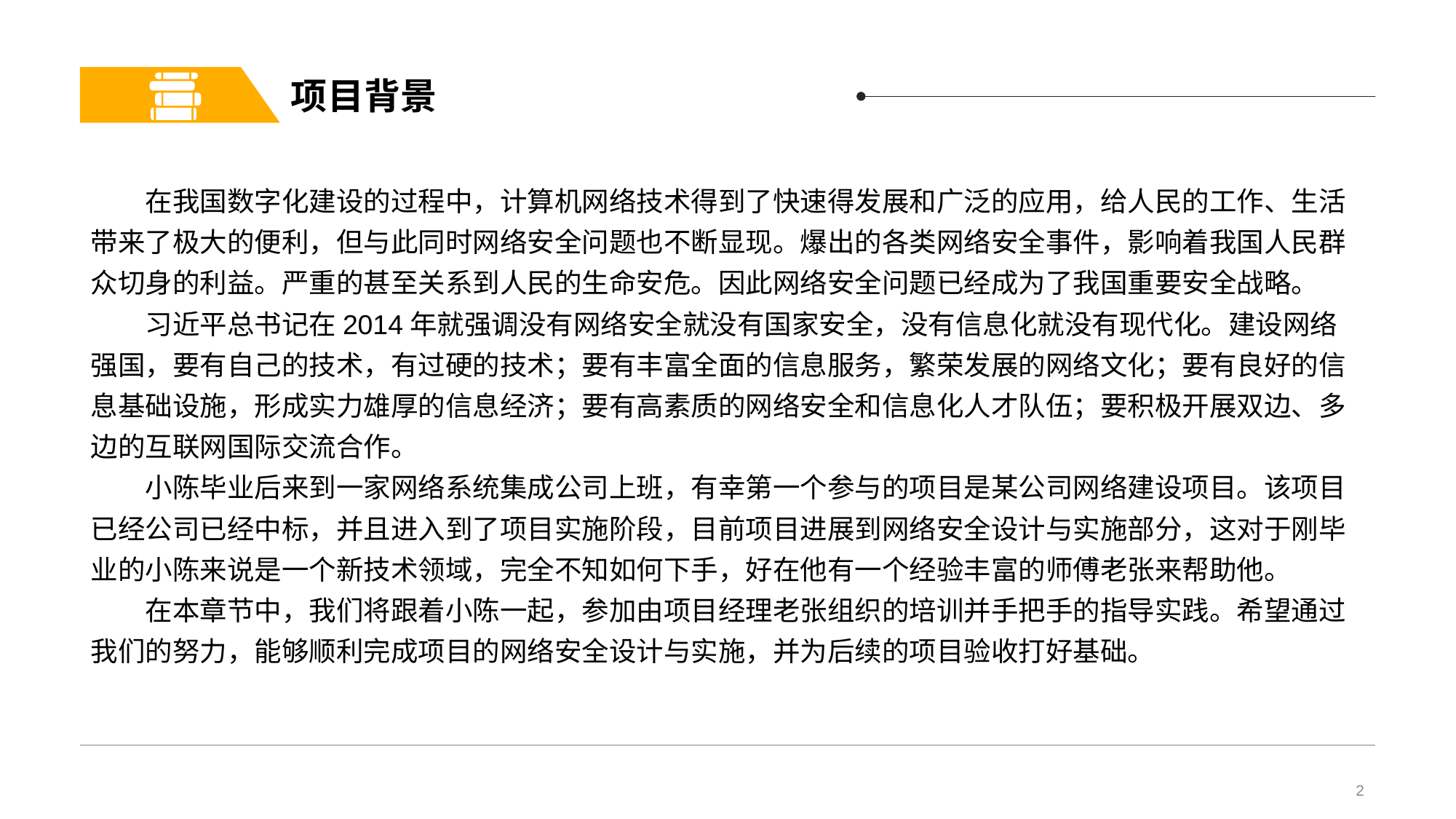

# 项目背景

在我国数字化建设的过程中，计算机网络技术得到了快速得发展和广泛的应用，给人民的工作、生活带来了极大的便利，但与此同时网络安全问题也不断显现。爆出的各类网络安全事件，影响着我国人民群众切身的利益。严重的甚至关系到人民的生命安危。因此网络安全问题已经成为了我国重要安全战略。
习近平总书记在2014年就强调没有网络安全就没有国家安全，没有信息化就没有现代化。建设网络强国，要有自己的技术，有过硬的技术；要有丰富全面的信息服务，繁荣发展的网络文化；要有良好的信息基础设施，形成实力雄厚的信息经济；要有高素质的网络安全和信息化人才队伍；要积极开展双边、多边的互联网国际交流合作。
小陈毕业后来到一家网络系统集成公司上班，有幸第一个参与的项目是某公司网络建设项目。该项目已经公司已经中标，并且进入到了项目实施阶段，目前项目进展到网络安全设计与实施部分，这对于刚毕业的小陈来说是一个新技术领域，完全不知如何下手，好在他有一个经验丰富的师傅老张来帮助他。
在本章节中，我们将跟着小陈一起，参加由项目经理老张组织的培训并手把手的指导实践。希望通过我们的努力，能够顺利完成项目的网络安全设计与实施，并为后续的项目验收打好基础。
2